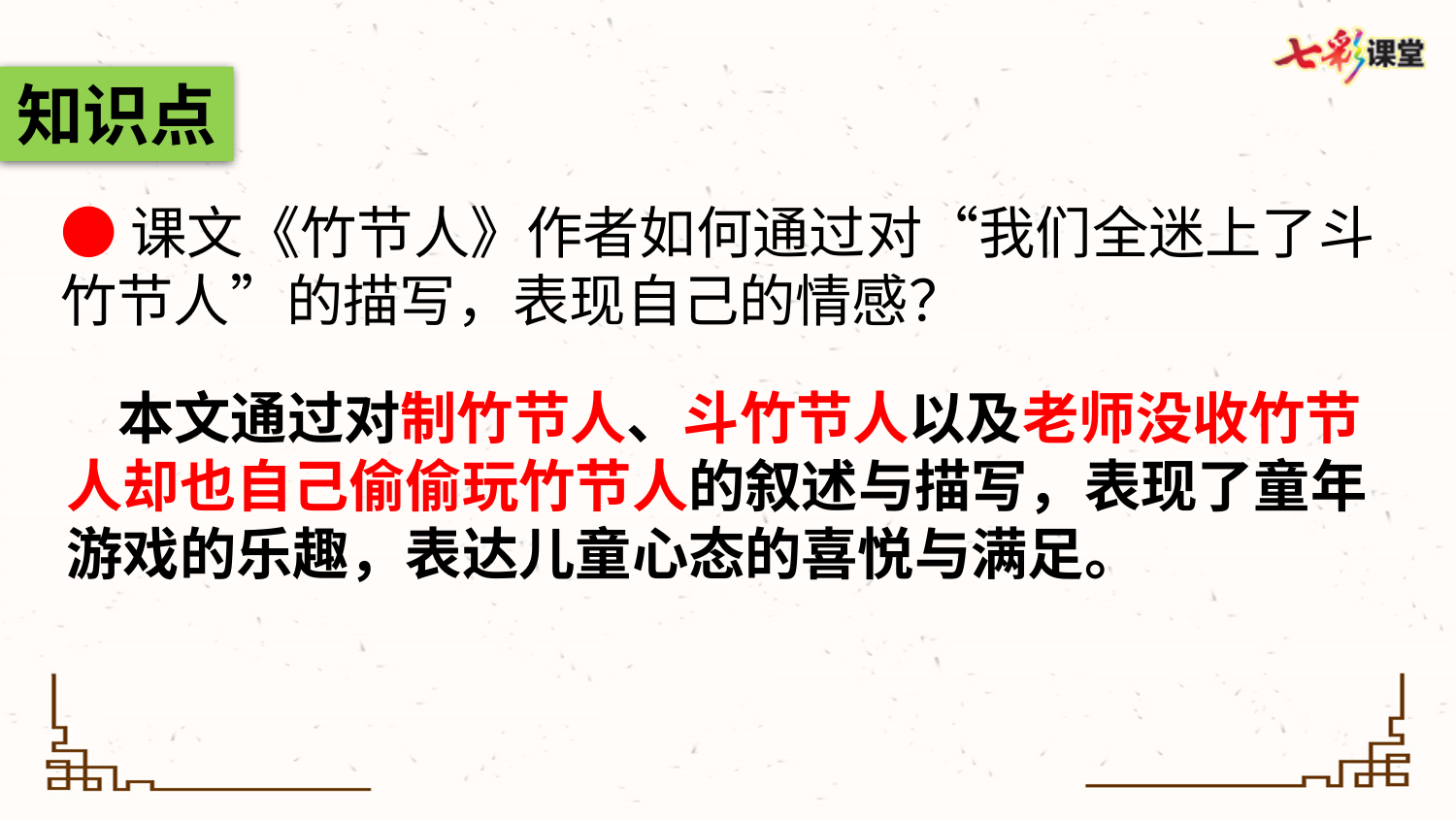

知识点
●课文《竹节人》作者如何通过对“我们全迷上了斗
竹节人”的描写，表现自己的情感？
   本文通过对制竹节人、斗竹节人以及老师没收竹节人却也自己偷偷玩竹节人的叙述与描写，表现了童年游戏的乐趣，表达儿童心态的喜悦与满足。